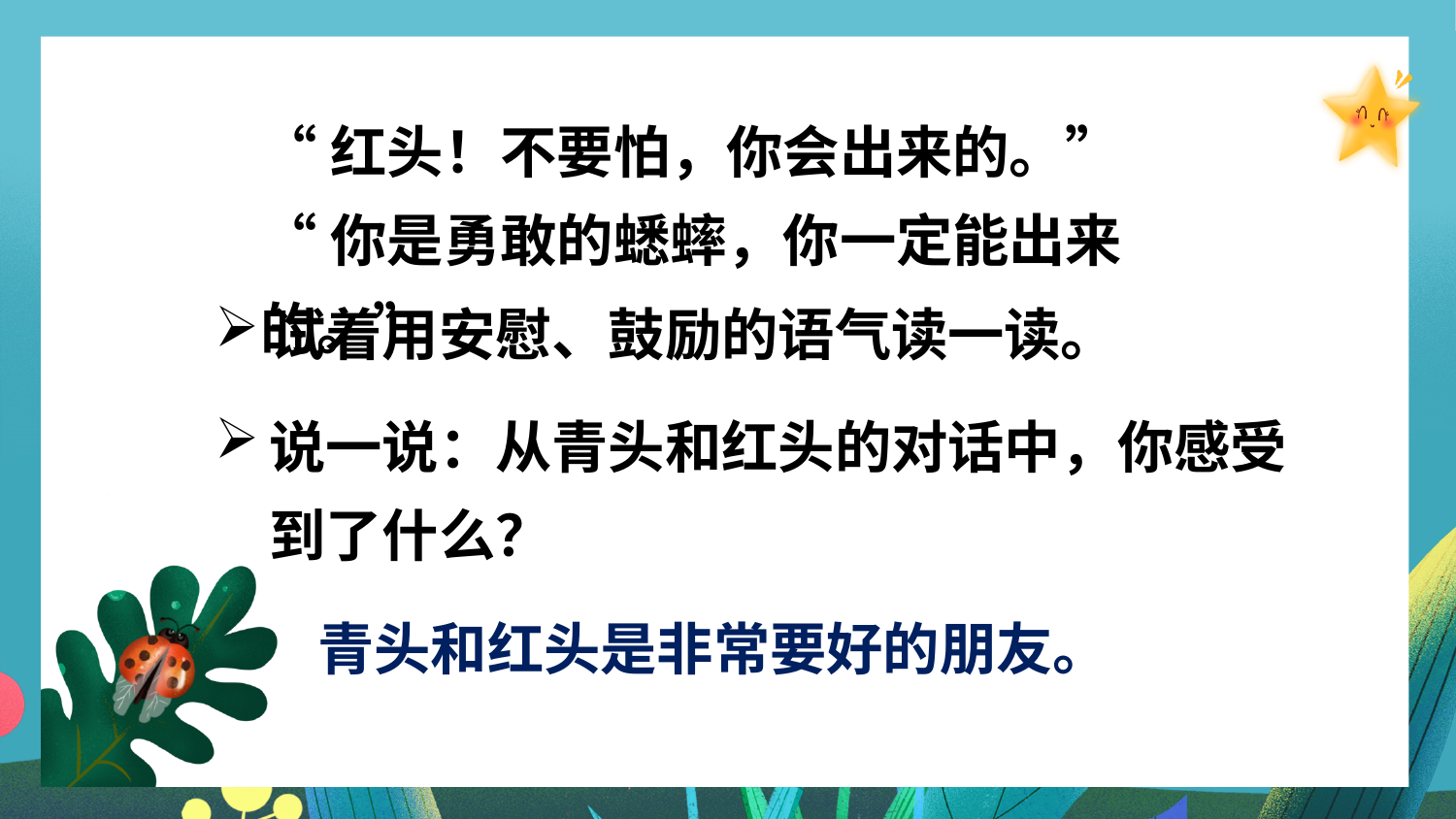

“红头！不要怕，你会出来的。”
“你是勇敢的蟋蟀，你一定能出来的。”
试着用安慰、鼓励的语气读一读。
说一说：从青头和红头的对话中，你感受到了什么？
青头和红头是非常要好的朋友。